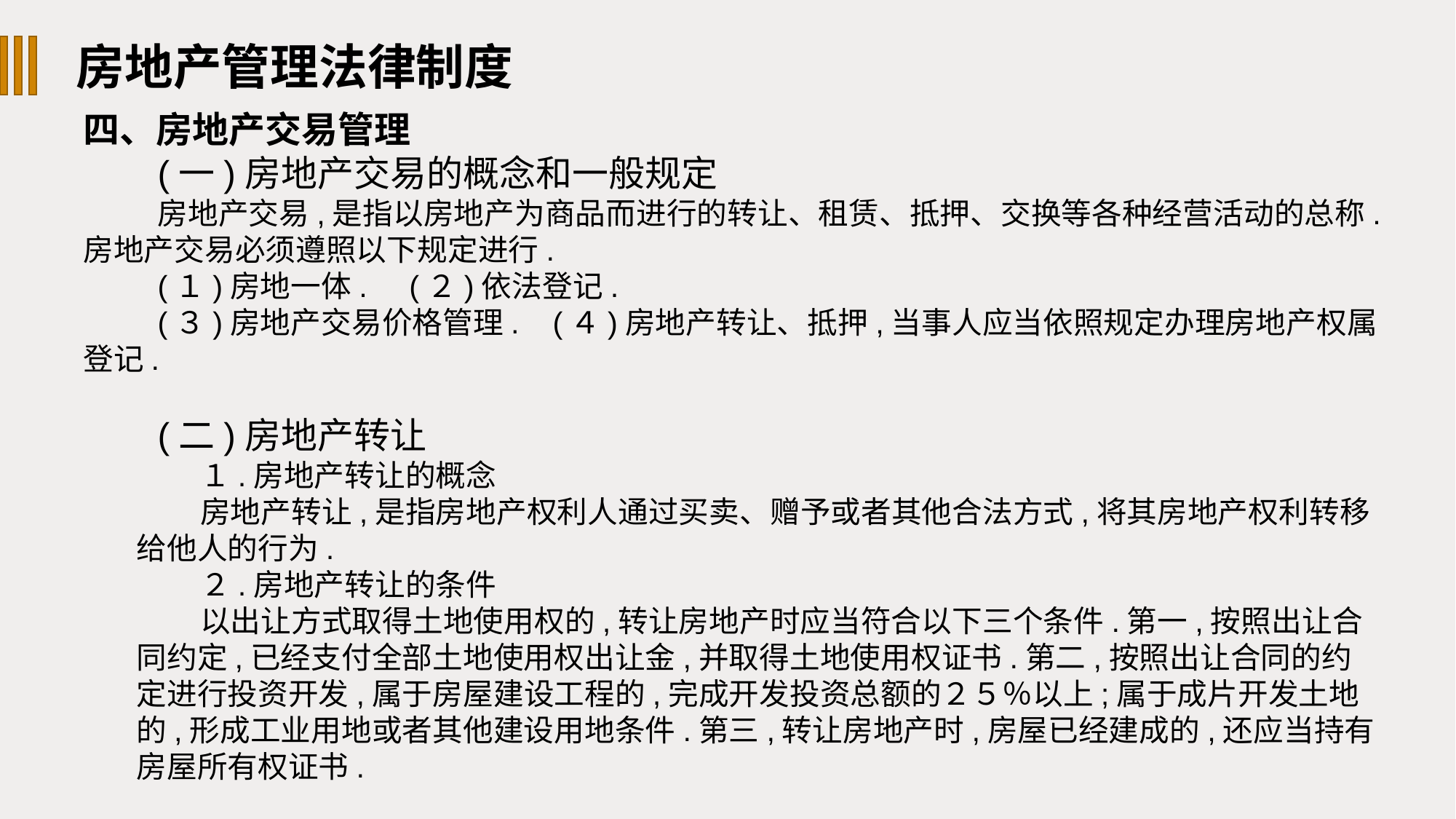

房地产管理法律制度

四、房地产交易管理
(一)房地产交易的概念和一般规定
房地产交易,是指以房地产为商品而进行的转让、租赁、抵押、交换等各种经营活动的总称.房地产交易必须遵照以下规定进行.
(１)房地一体.     (２)依法登记.
(３)房地产交易价格管理.    (４)房地产转让、抵押,当事人应当依照规定办理房地产权属登记.

(二)房地产转让
１.房地产转让的概念
房地产转让,是指房地产权利人通过买卖、赠予或者其他合法方式,将其房地产权利转移给他人的行为.
２.房地产转让的条件
以出让方式取得土地使用权的,转让房地产时应当符合以下三个条件.第一,按照出让合同约定,已经支付全部土地使用权出让金,并取得土地使用权证书.第二,按照出让合同的约定进行投资开发,属于房屋建设工程的,完成开发投资总额的２５％以上;属于成片开发土地的,形成工业用地或者其他建设用地条件.第三,转让房地产时,房屋已经建成的,还应当持有房屋所有权证书.